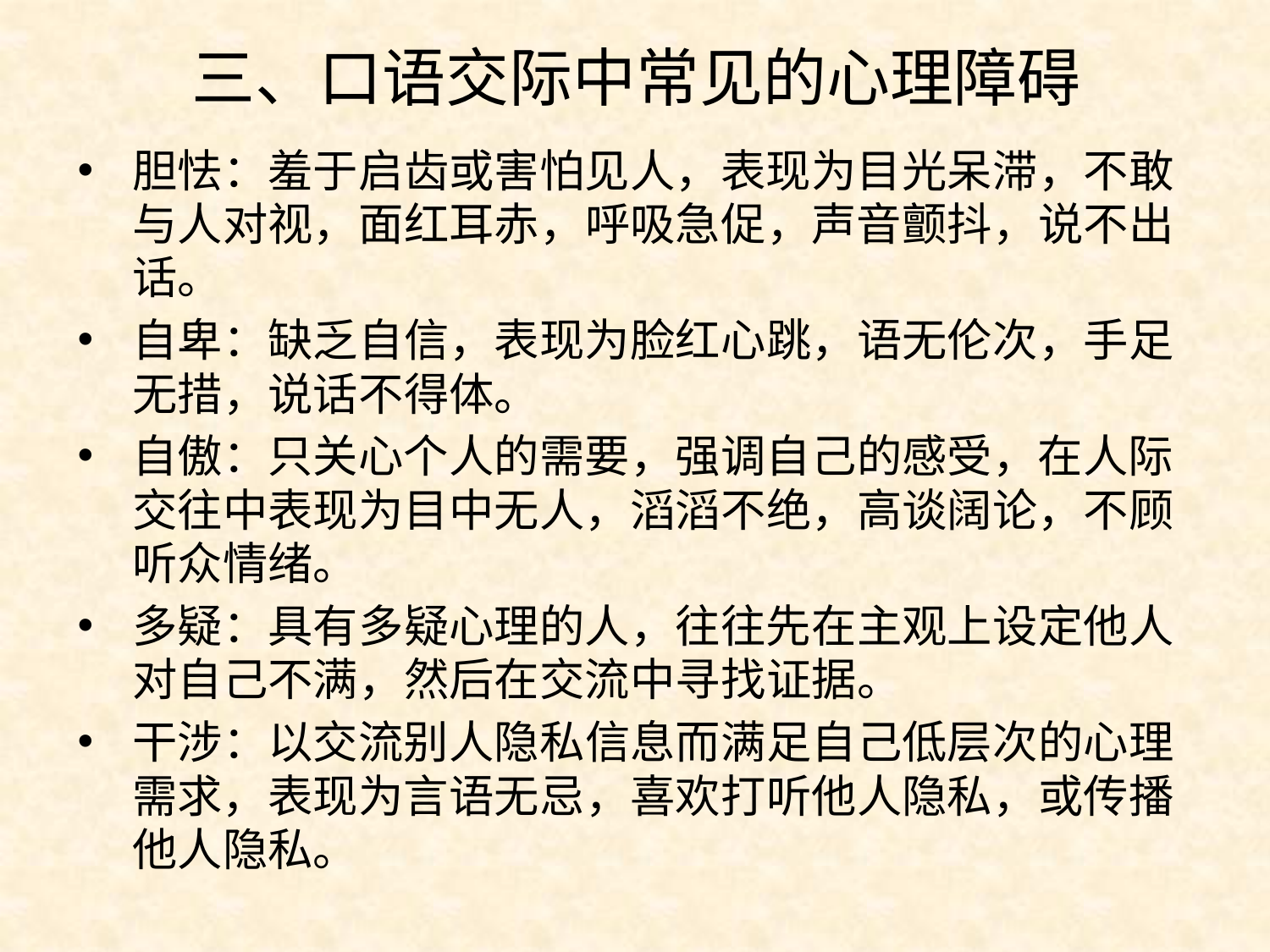

# 三、口语交际中常见的心理障碍
胆怯：羞于启齿或害怕见人，表现为目光呆滞，不敢与人对视，面红耳赤，呼吸急促，声音颤抖，说不出话。
自卑：缺乏自信，表现为脸红心跳，语无伦次，手足无措，说话不得体。
自傲：只关心个人的需要，强调自己的感受，在人际交往中表现为目中无人，滔滔不绝，高谈阔论，不顾听众情绪。
多疑：具有多疑心理的人，往往先在主观上设定他人对自己不满，然后在交流中寻找证据。
干涉：以交流别人隐私信息而满足自己低层次的心理需求，表现为言语无忌，喜欢打听他人隐私，或传播他人隐私。